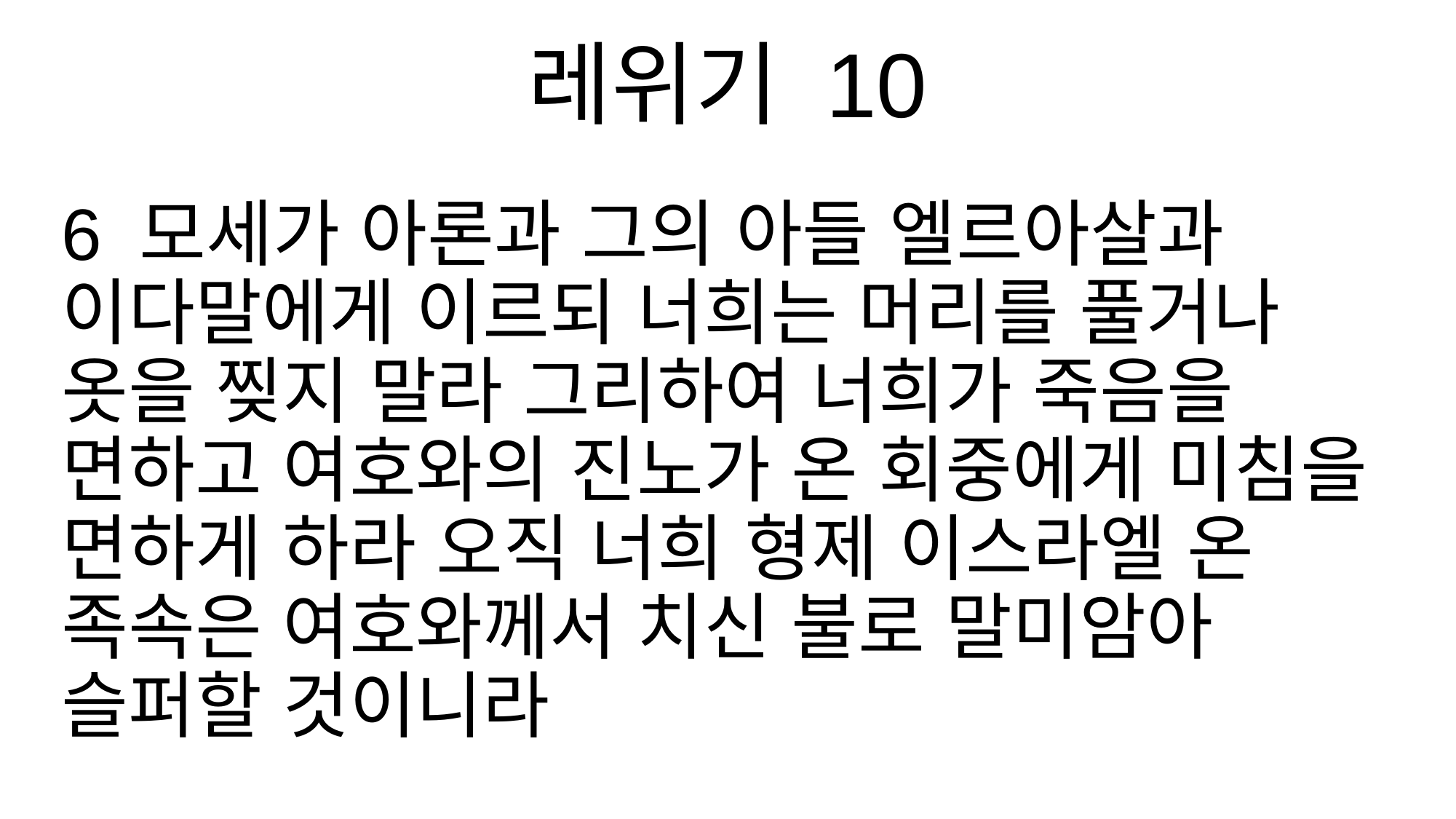

레위기 10
6 모세가 아론과 그의 아들 엘르아살과 이다말에게 이르되 너희는 머리를 풀거나 옷을 찢지 말라 그리하여 너희가 죽음을 면하고 여호와의 진노가 온 회중에게 미침을 면하게 하라 오직 너희 형제 이스라엘 온 족속은 여호와께서 치신 불로 말미암아 슬퍼할 것이니라